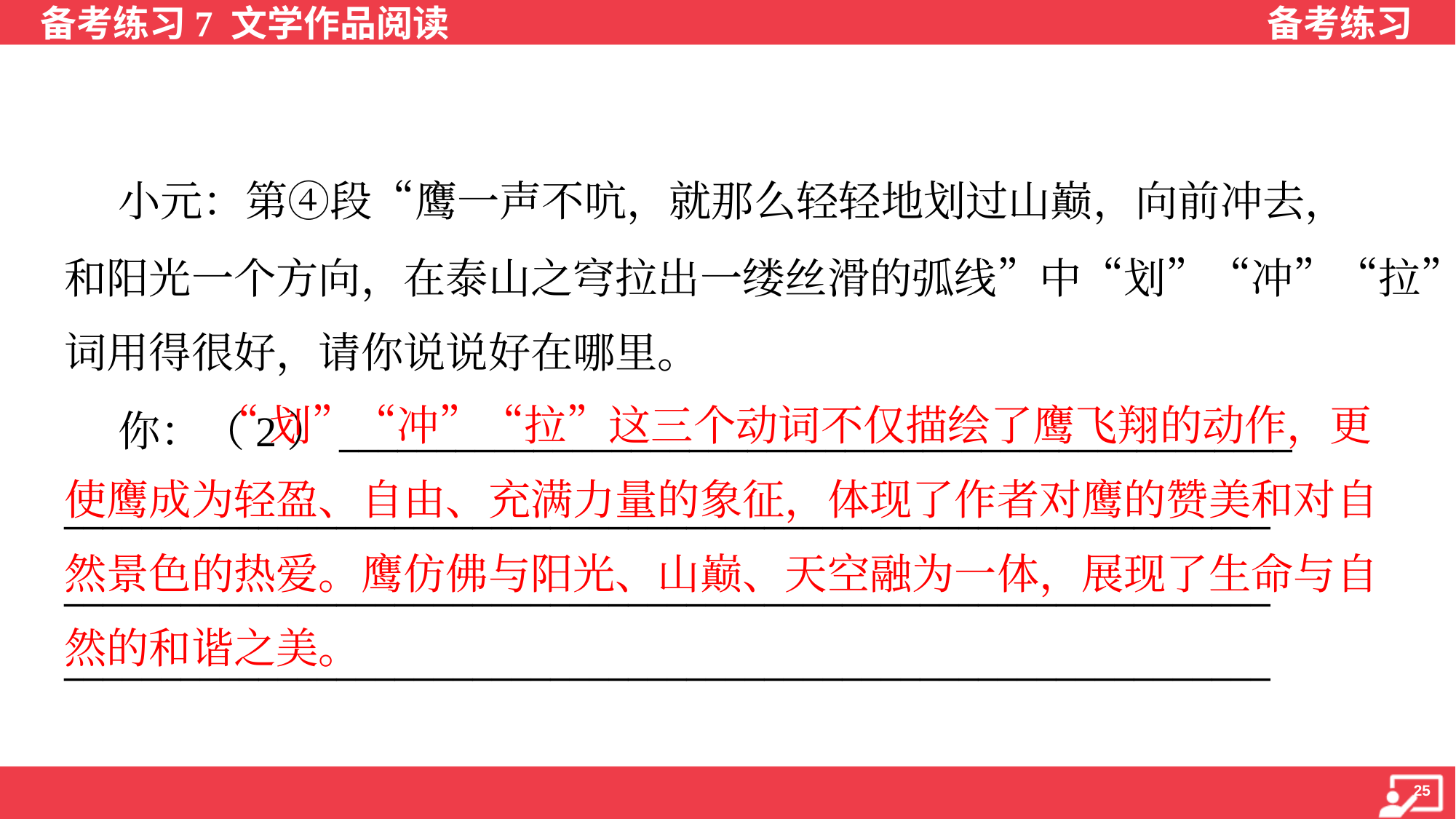

小元：第④段“鹰一声不吭，就那么轻轻地划过山巅，向前冲去，
和阳光一个方向，在泰山之穹拉出一缕丝滑的弧线”中“划”“冲”“拉”三个
词用得很好，请你说说好在哪里。
              “划”“冲”“拉”这三个动词不仅描绘了鹰飞翔的动作，更
使鹰成为轻盈、自由、充满力量的象征，体现了作者对鹰的赞美和对自
然景色的热爱。鹰仿佛与阳光、山巅、天空融为一体，展现了生命与自
然的和谐之美。
    你：（2）_________________________________________________
______________________________________________________________
______________________________________________________________
______________________________________________________________